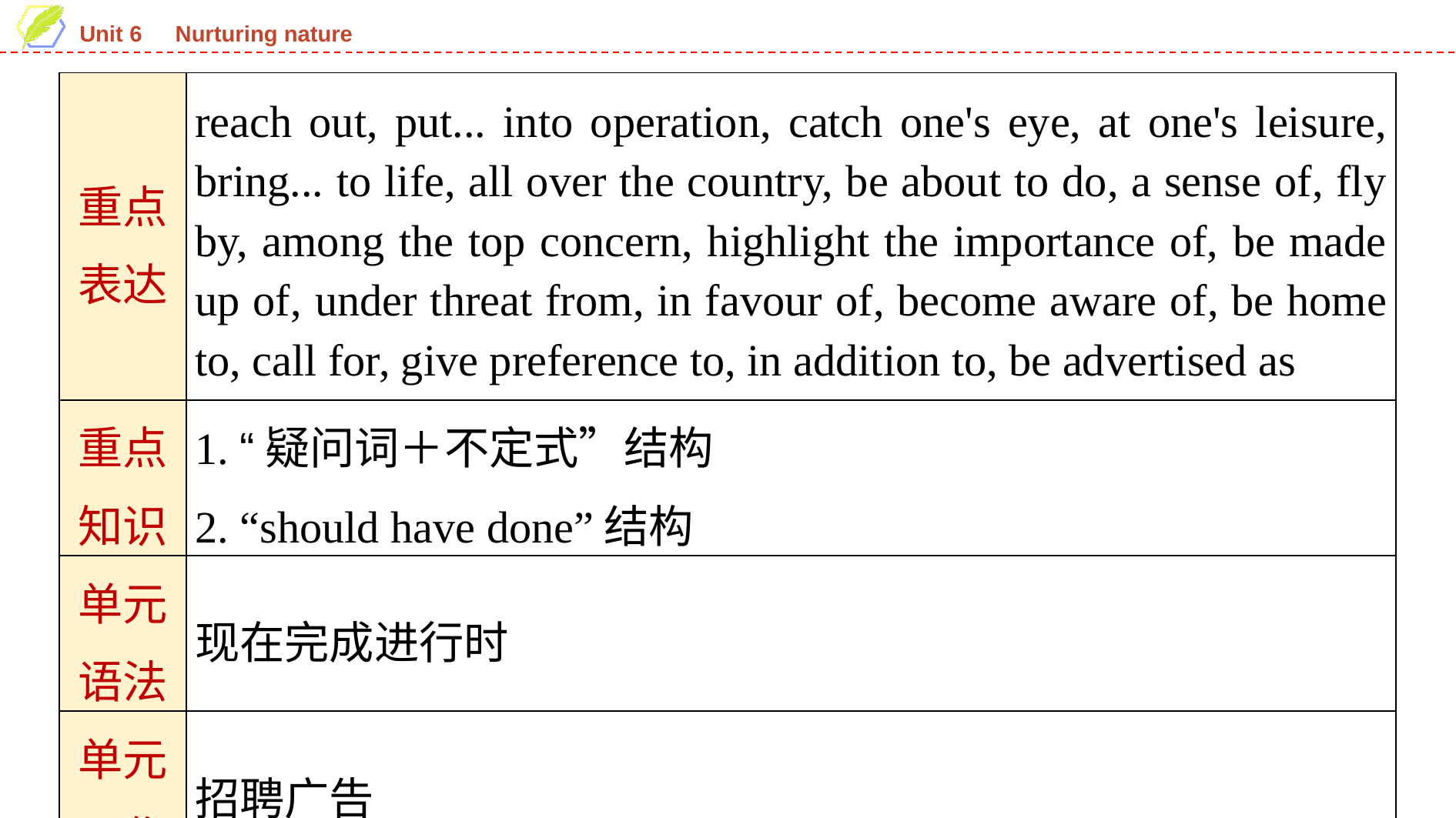

| 重点 表达 | reach out, put... into operation, catch one's eye, at one's leisure, bring... to life, all over the country, be about to do, a sense of, fly by, among the top concern, highlight the importance of, be made up of, under threat from, in favour of, become aware of, be home to, call for, give preference to, in addition to, be advertised as |
| --- | --- |
| 重点 知识 | 1. “疑问词＋不定式”结构 2. “should have done”结构 |
| 单元 语法 | 现在完成进行时 |
| 单元 写作 | 招聘广告 |